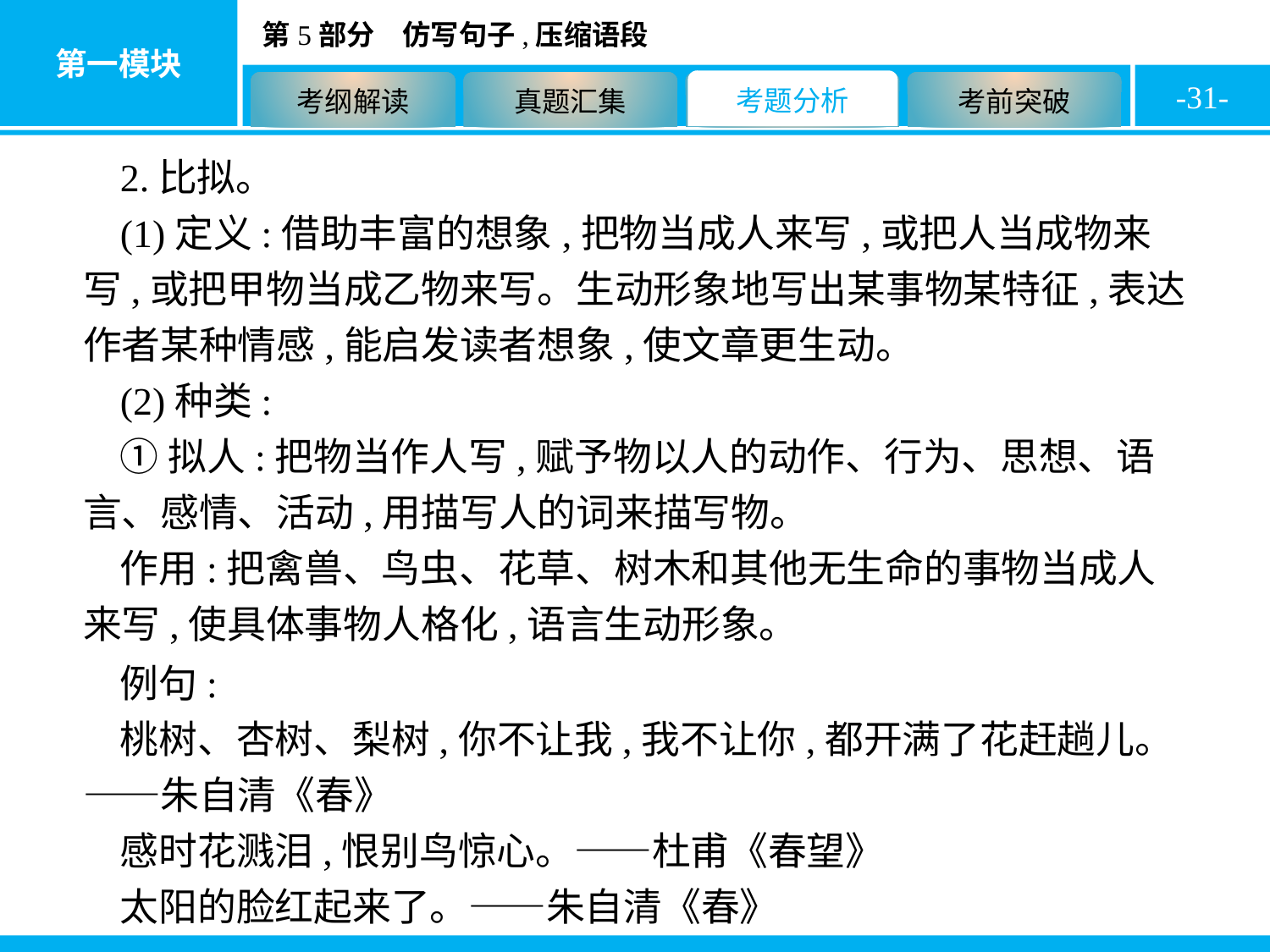

-31-
2.比拟。
(1)定义:借助丰富的想象,把物当成人来写,或把人当成物来写,或把甲物当成乙物来写。生动形象地写出某事物某特征,表达作者某种情感,能启发读者想象,使文章更生动。
(2)种类:
①拟人:把物当作人写,赋予物以人的动作、行为、思想、语言、感情、活动,用描写人的词来描写物。
作用:把禽兽、鸟虫、花草、树木和其他无生命的事物当成人来写,使具体事物人格化,语言生动形象。
例句:
桃树、杏树、梨树,你不让我,我不让你,都开满了花赶趟儿。——朱自清《春》
感时花溅泪,恨别鸟惊心。——杜甫《春望》
太阳的脸红起来了。——朱自清《春》